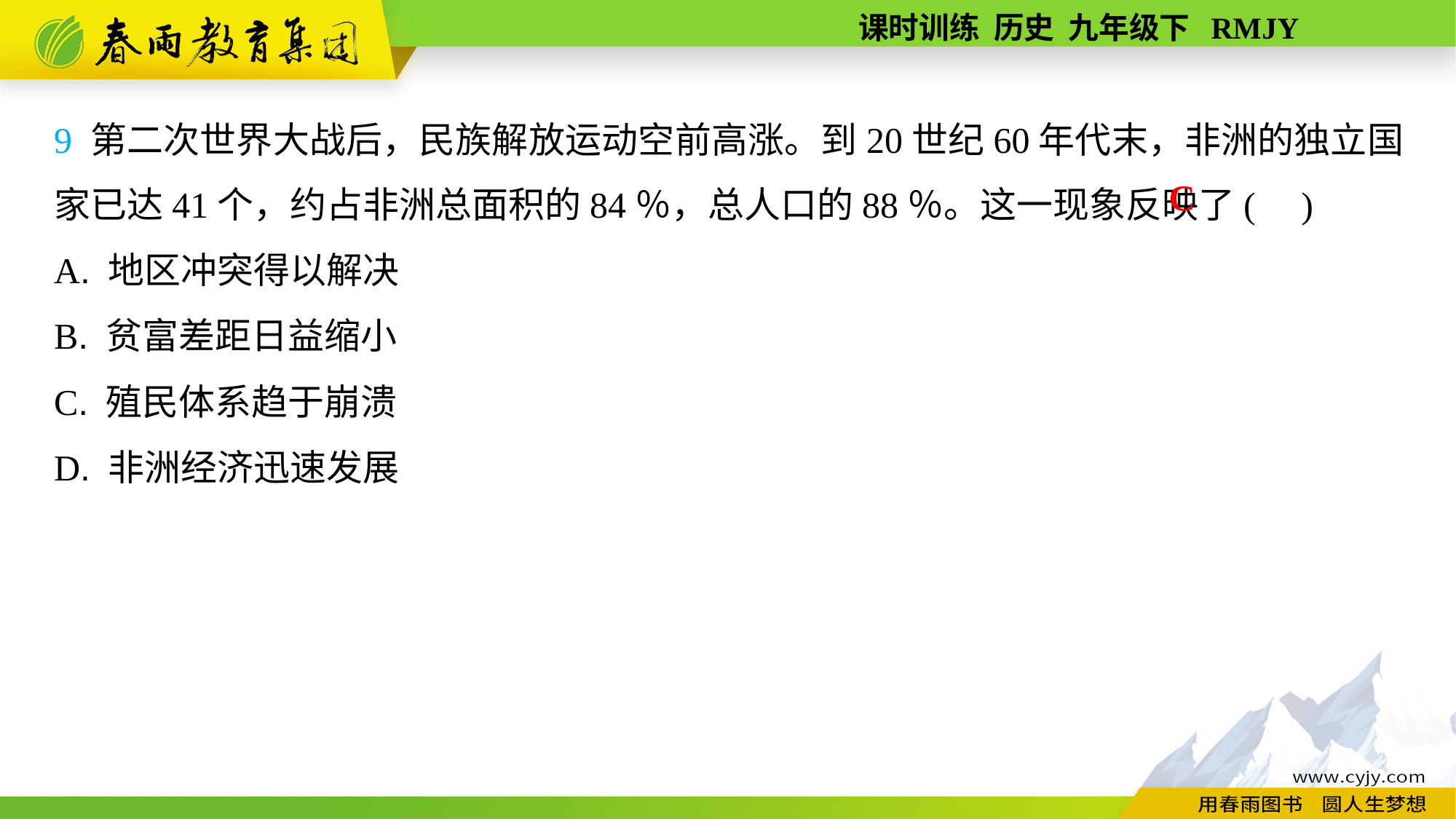

9 第二次世界大战后，民族解放运动空前高涨。到20世纪60年代末，非洲的独立国家已达41个，约占非洲总面积的84％，总人口的88％。这一现象反映了(     )
A. 地区冲突得以解决
B. 贫富差距日益缩小
C. 殖民体系趋于崩溃
D. 非洲经济迅速发展
C